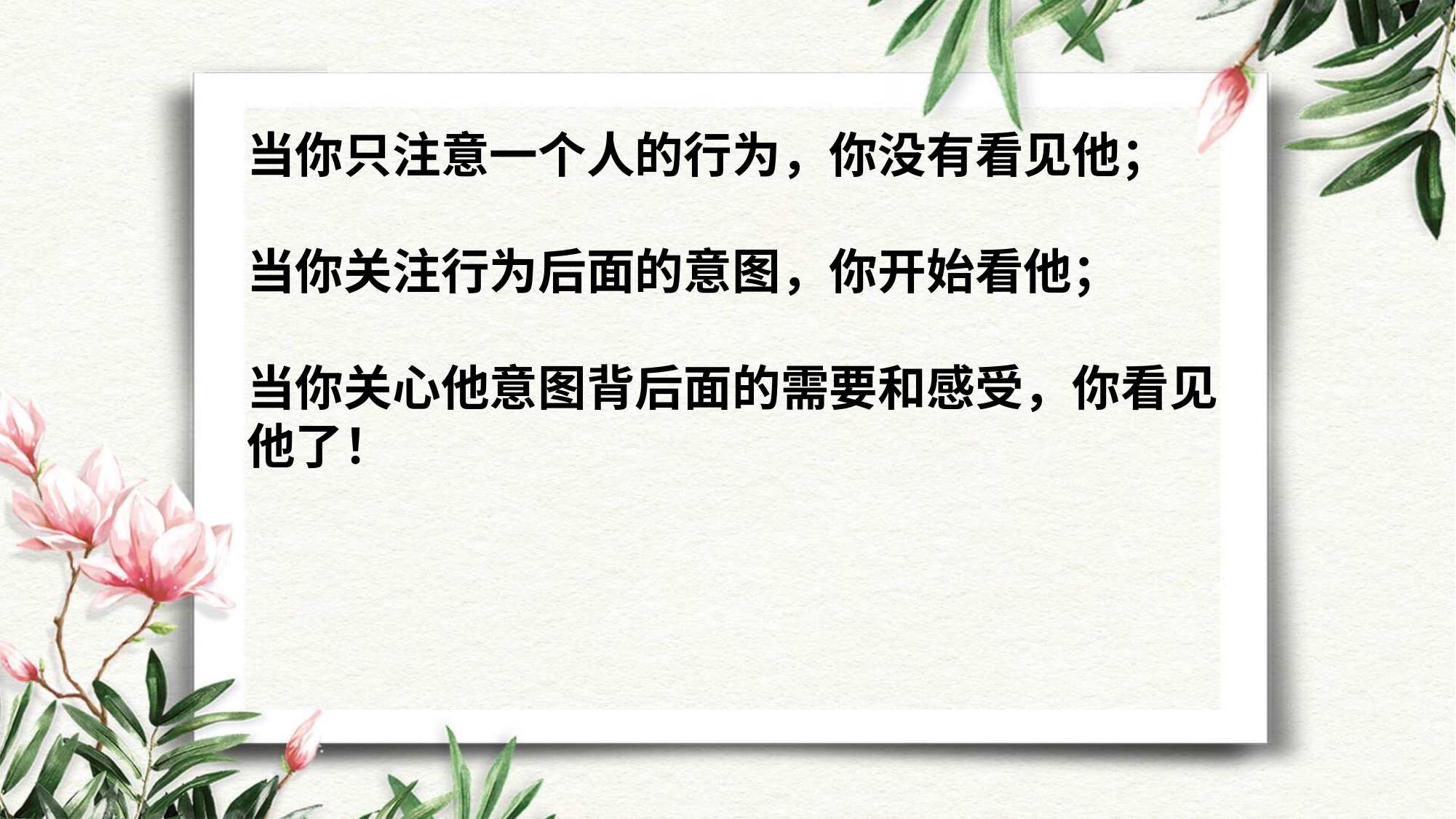

当你只注意一个人的行为，你没有看见他；

当你关注行为后面的意图，你开始看他；

当你关心他意图背后面的需要和感受，你看见他了！